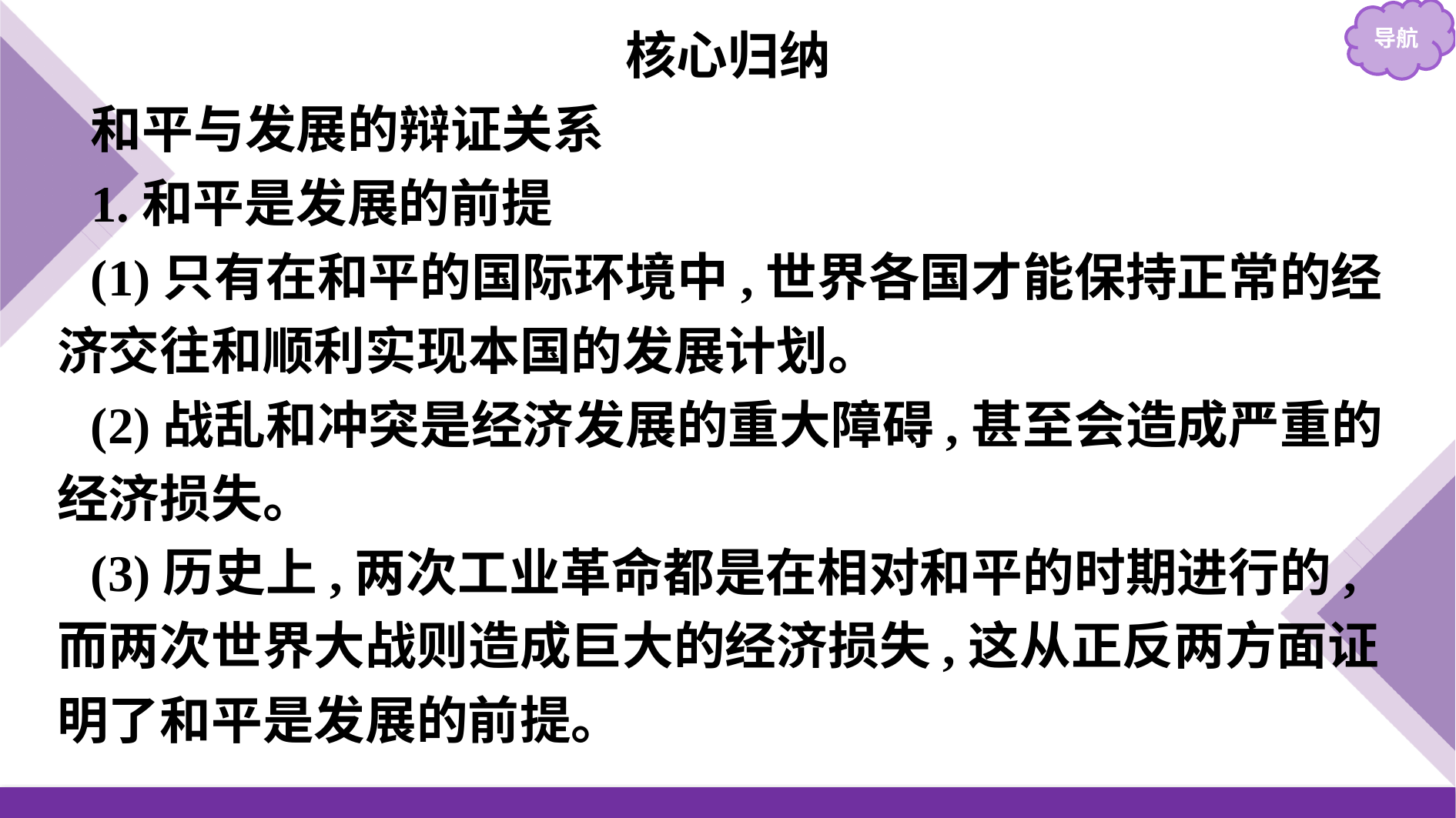

核心归纳
和平与发展的辩证关系
1.和平是发展的前提
(1)只有在和平的国际环境中,世界各国才能保持正常的经济交往和顺利实现本国的发展计划。
(2)战乱和冲突是经济发展的重大障碍,甚至会造成严重的经济损失。
(3)历史上,两次工业革命都是在相对和平的时期进行的,而两次世界大战则造成巨大的经济损失,这从正反两方面证明了和平是发展的前提。